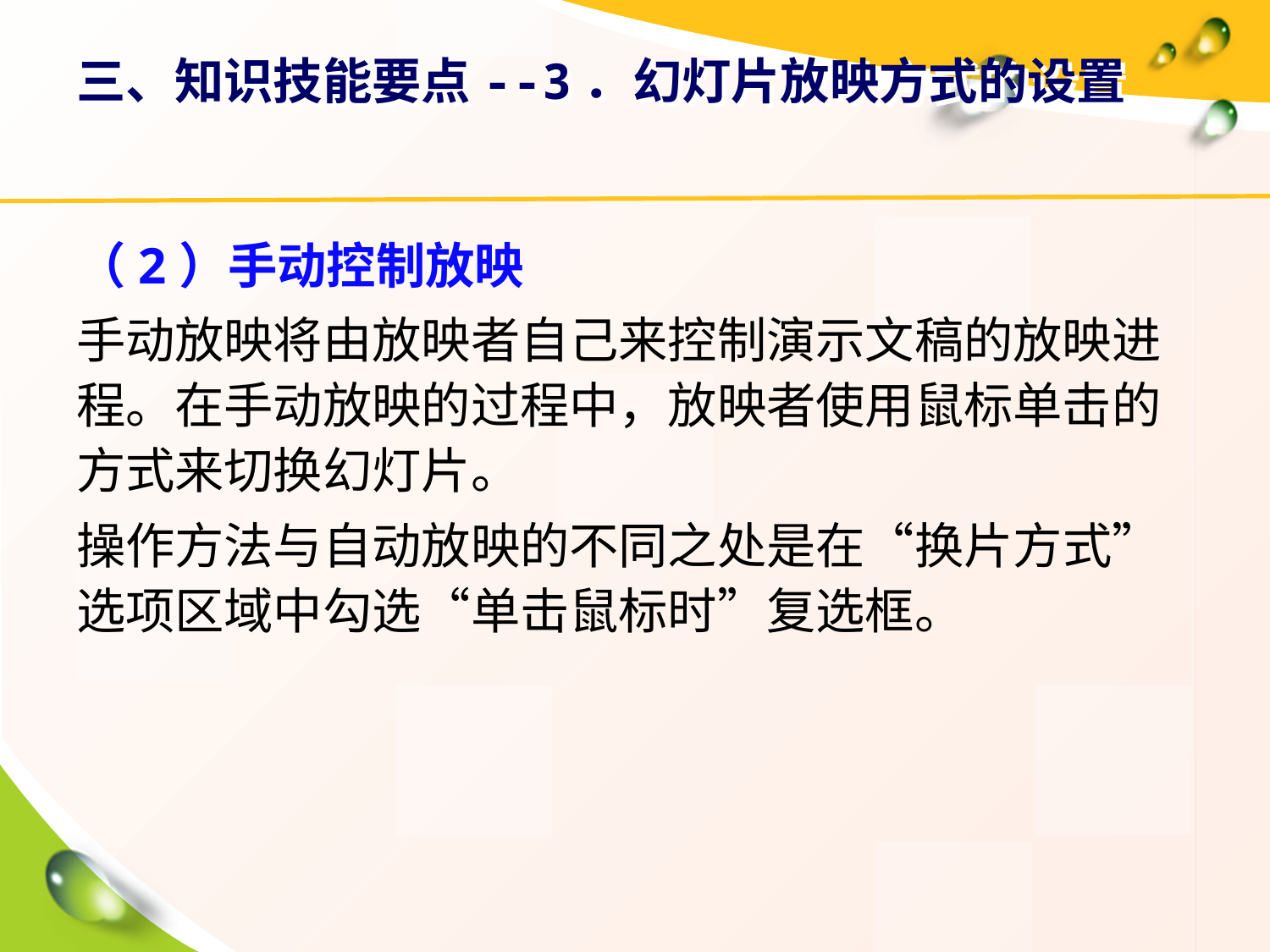

# 三、知识技能要点--3．幻灯片放映方式的设置
（2）手动控制放映
手动放映将由放映者自己来控制演示文稿的放映进程。在手动放映的过程中，放映者使用鼠标单击的方式来切换幻灯片。
操作方法与自动放映的不同之处是在“换片方式”选项区域中勾选“单击鼠标时”复选框。